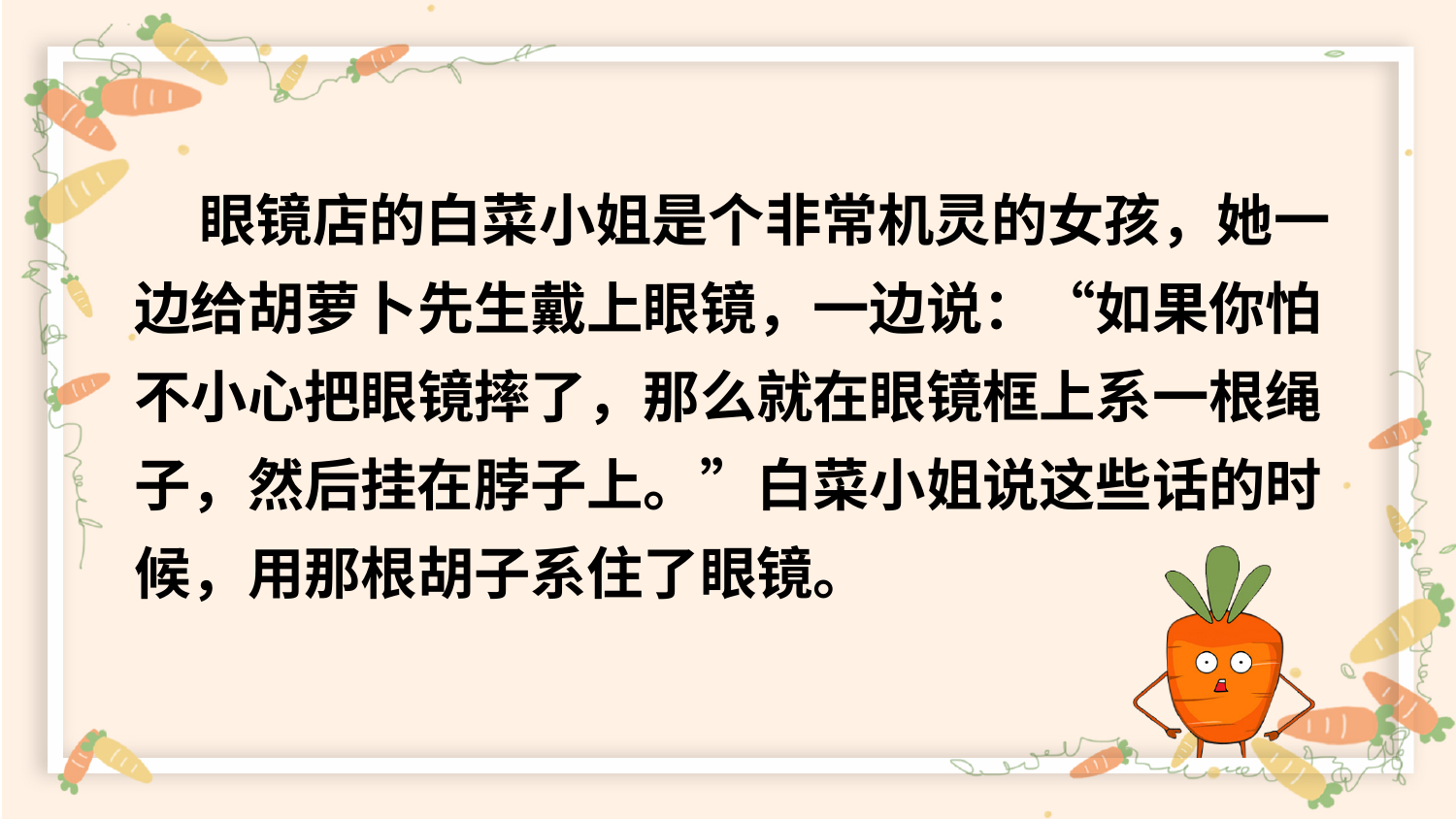

眼镜店的白菜小姐是个非常机灵的女孩，她一边给胡萝卜先生戴上眼镜，一边说：“如果你怕不小心把眼镜摔了，那么就在眼镜框上系一根绳子，然后挂在脖子上。”白菜小姐说这些话的时候，用那根胡子系住了眼镜。